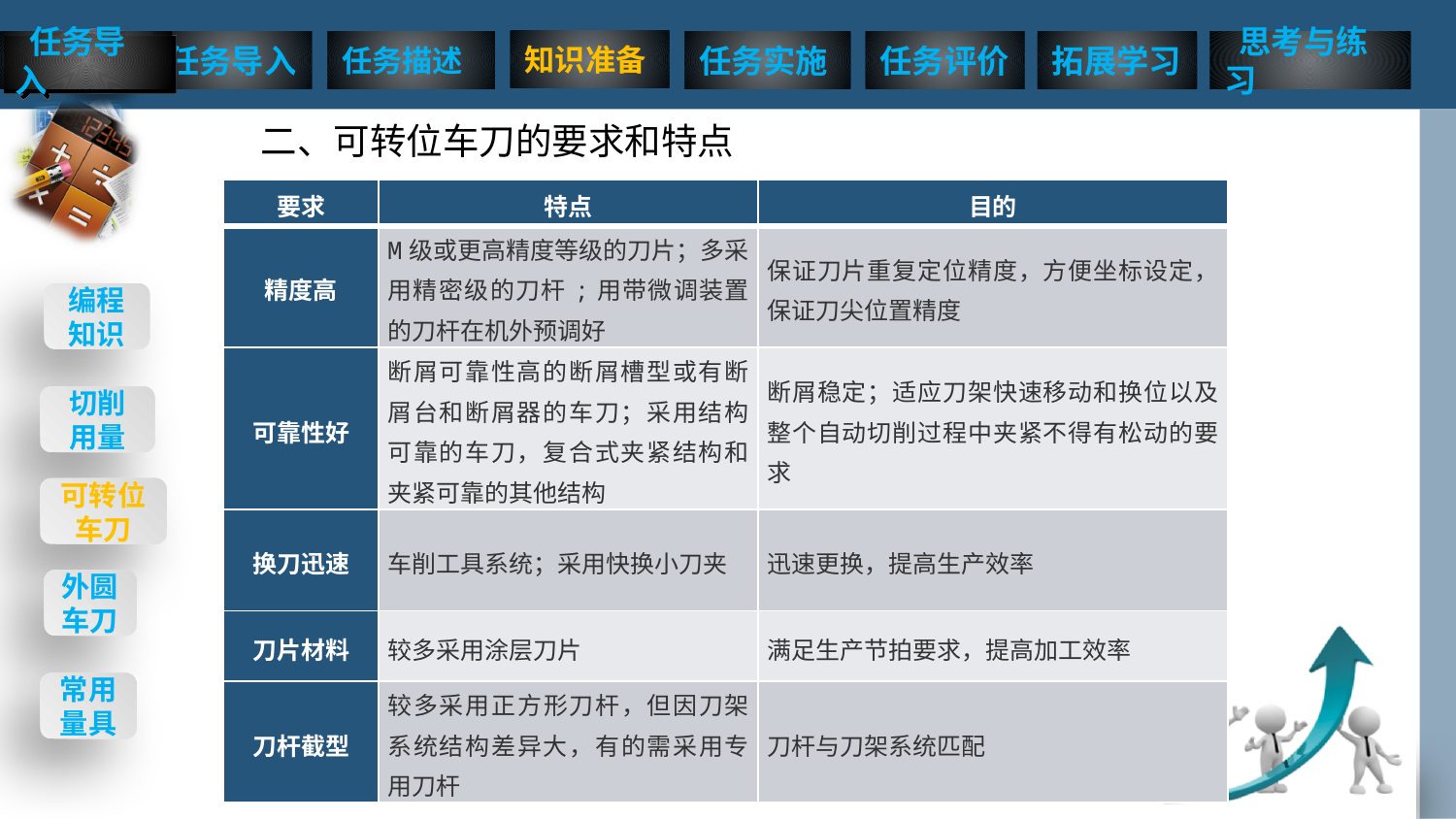

任务导入
二、可转位车刀的要求和特点
| 要求 | 特点 | 目的 |
| --- | --- | --- |
| 精度高 | M级或更高精度等级的刀片；多采用精密级的刀杆;用带微调装置的刀杆在机外预调好 | 保证刀片重复定位精度，方便坐标设定，保证刀尖位置精度 |
| 可靠性好 | 断屑可靠性高的断屑槽型或有断屑台和断屑器的车刀；采用结构可靠的车刀，复合式夹紧结构和夹紧可靠的其他结构 | 断屑稳定；适应刀架快速移动和换位以及整个自动切削过程中夹紧不得有松动的要求 |
| 换刀迅速 | 车削工具系统；采用快换小刀夹 | 迅速更换，提高生产效率 |
| 刀片材料 | 较多采用涂层刀片 | 满足生产节拍要求，提高加工效率 |
| 刀杆截型 | 较多采用正方形刀杆，但因刀架系统结构差异大，有的需采用专用刀杆 | 刀杆与刀架系统匹配 |